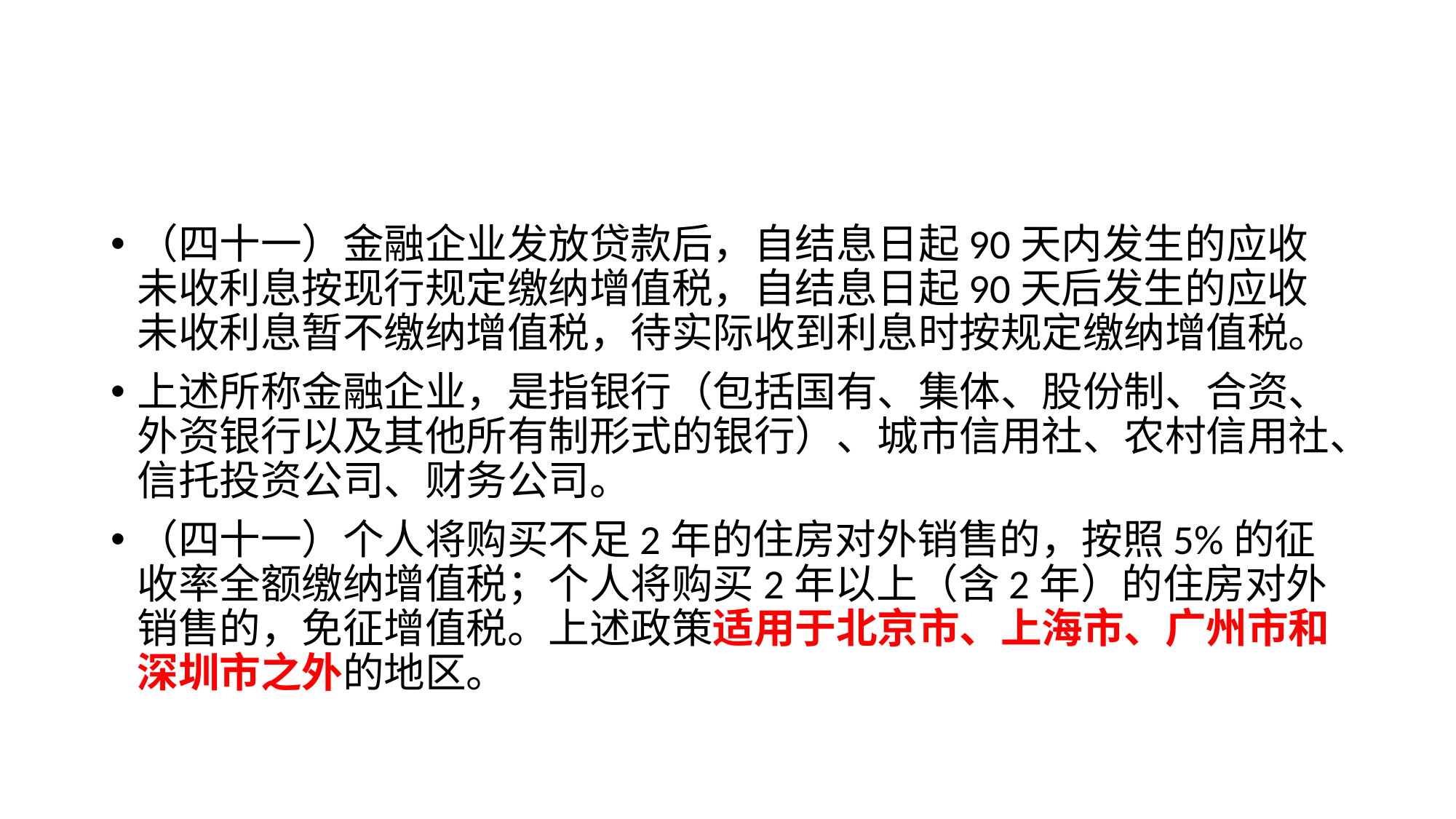

#
（四十一）金融企业发放贷款后，自结息日起90天内发生的应收未收利息按现行规定缴纳增值税，自结息日起90天后发生的应收未收利息暂不缴纳增值税，待实际收到利息时按规定缴纳增值税。
上述所称金融企业，是指银行（包括国有、集体、股份制、合资、外资银行以及其他所有制形式的银行）、城市信用社、农村信用社、信托投资公司、财务公司。
（四十一）个人将购买不足2年的住房对外销售的，按照5%的征收率全额缴纳增值税；个人将购买2年以上（含2年）的住房对外销售的，免征增值税。上述政策适用于北京市、上海市、广州市和深圳市之外的地区。